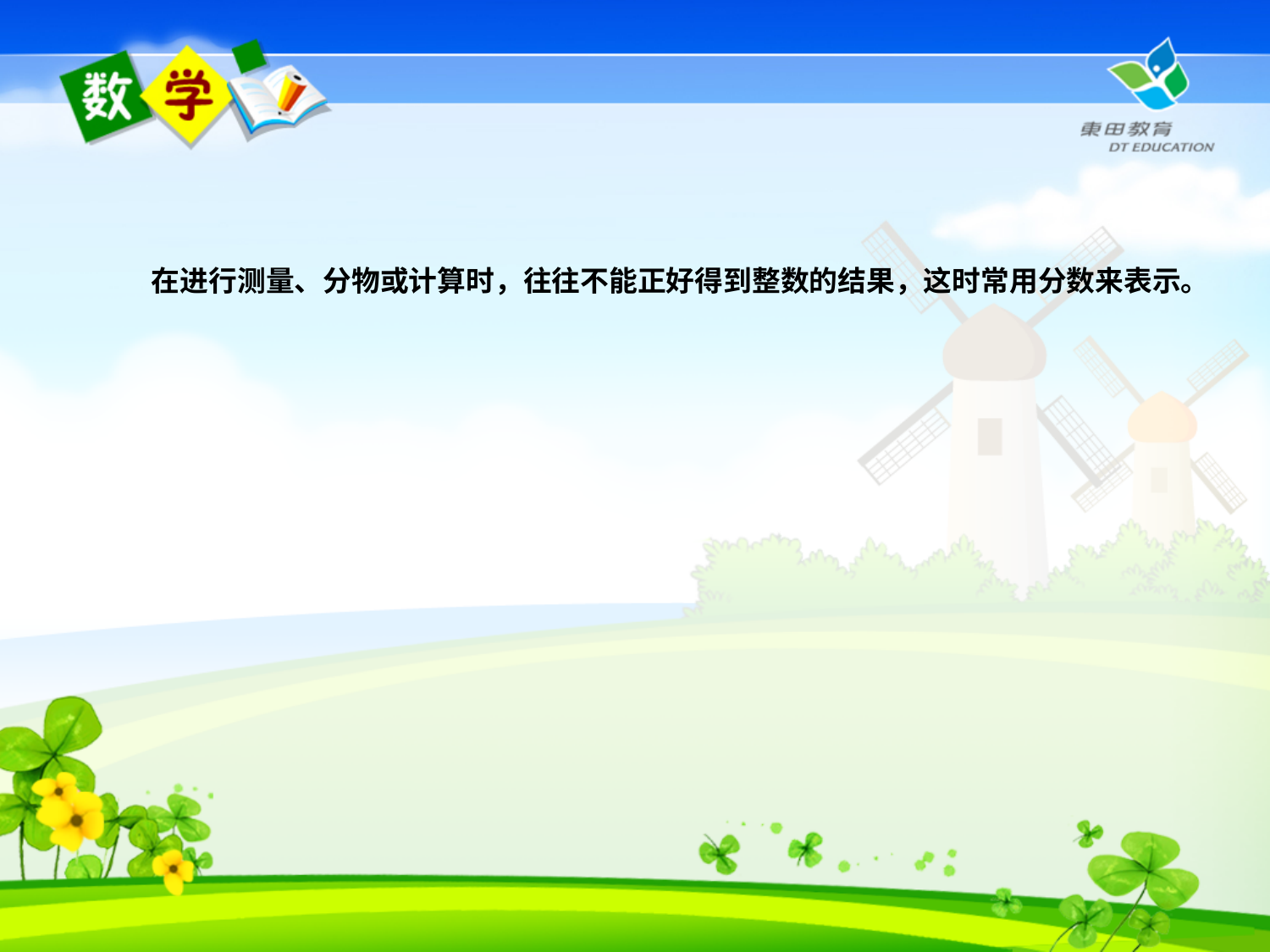

在进行测量、分物或计算时，往往不能正好得到整数的结果，这时常用分数来表示。